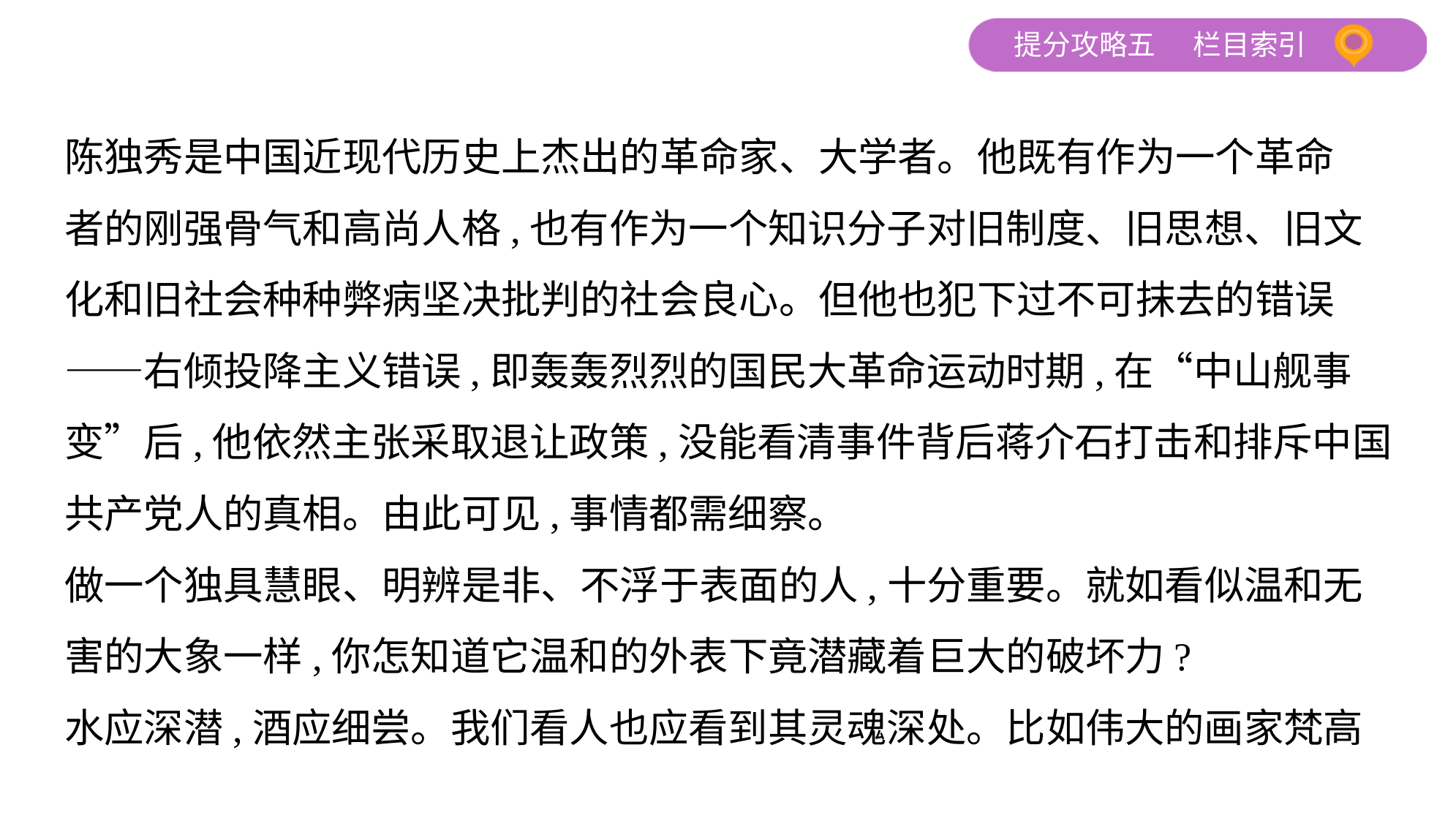

陈独秀是中国近现代历史上杰出的革命家、大学者。他既有作为一个革命
者的刚强骨气和高尚人格,也有作为一个知识分子对旧制度、旧思想、旧文
化和旧社会种种弊病坚决批判的社会良心。但他也犯下过不可抹去的错误
——右倾投降主义错误,即轰轰烈烈的国民大革命运动时期,在“中山舰事
变”后,他依然主张采取退让政策,没能看清事件背后蒋介石打击和排斥中国
共产党人的真相。由此可见,事情都需细察。
做一个独具慧眼、明辨是非、不浮于表面的人,十分重要。就如看似温和无
害的大象一样,你怎知道它温和的外表下竟潜藏着巨大的破坏力?
水应深潜,酒应细尝。我们看人也应看到其灵魂深处。比如伟大的画家梵高